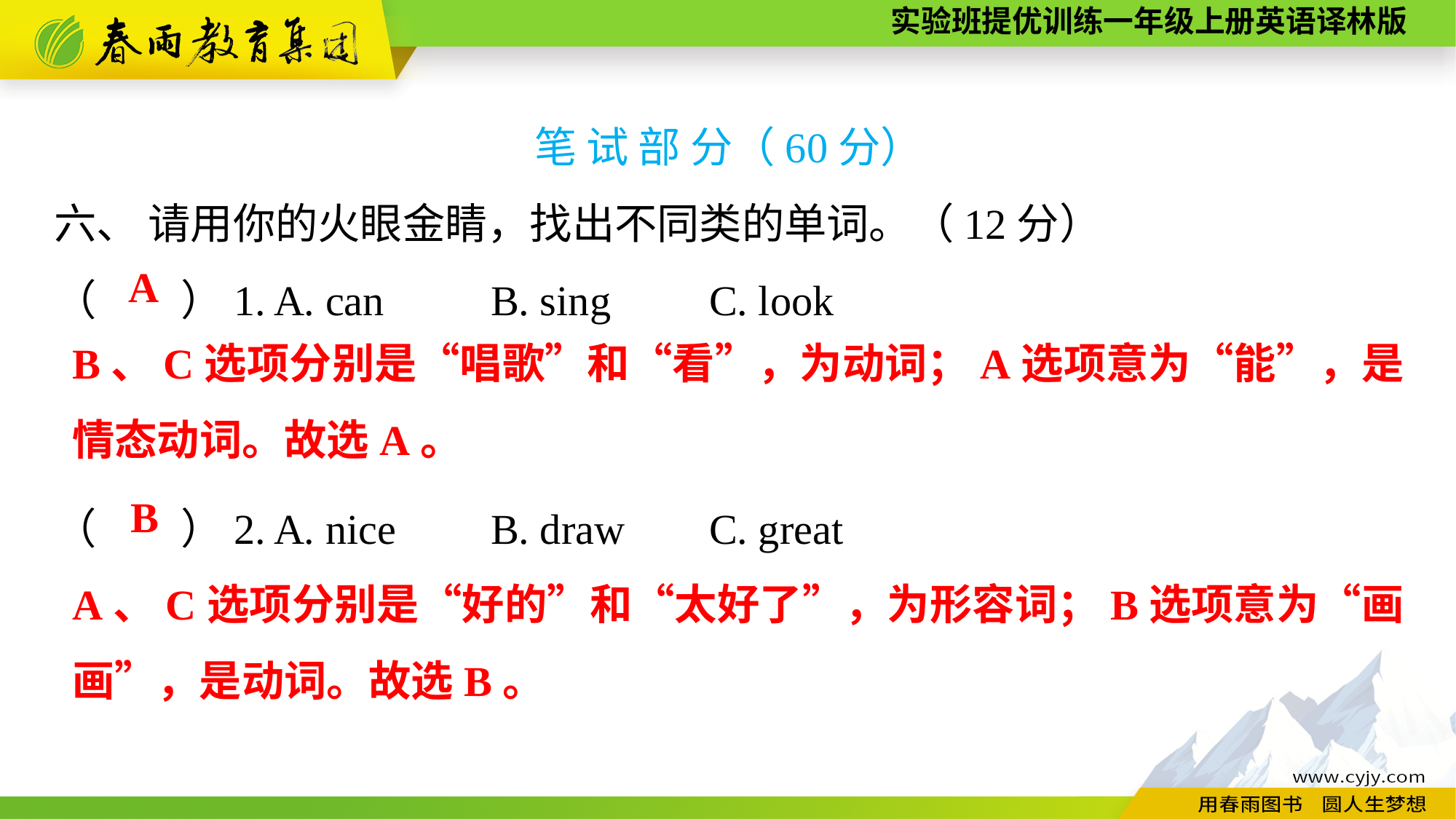

笔 试 部 分（60分）
六、 请用你的火眼金睛，找出不同类的单词。（12分）
（　　）1. A. can	B. sing	C. look

（　　）2. A. nice	B. draw	C. great
A
B、C选项分别是“唱歌”和“看”，为动词；A选项意为“能”，是情态动词。故选A。
B

A、C选项分别是“好的”和“太好了”，为形容词；B选项意为“画画”，是动词。故选B。